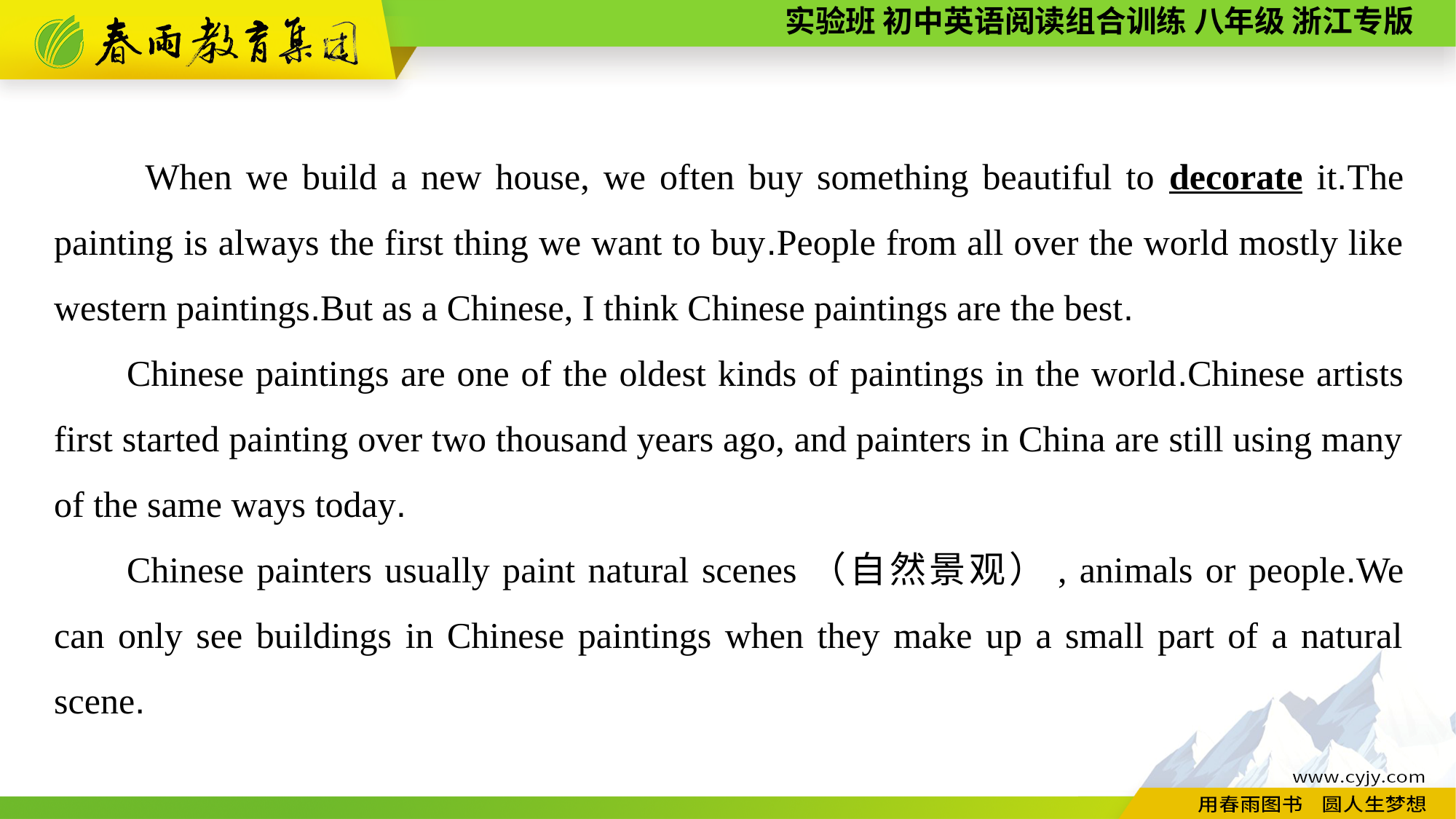

When we build a new house, we often buy something beautiful to decorate it.The painting is always the first thing we want to buy.People from all over the world mostly like western paintings.But as a Chinese, I think Chinese paintings are the best.
Chinese paintings are one of the oldest kinds of paintings in the world.Chinese artists first started painting over two thousand years ago, and painters in China are still using many of the same ways today.
Chinese painters usually paint natural scenes（自然景观）, animals or people.We can only see buildings in Chinese paintings when they make up a small part of a natural scene.